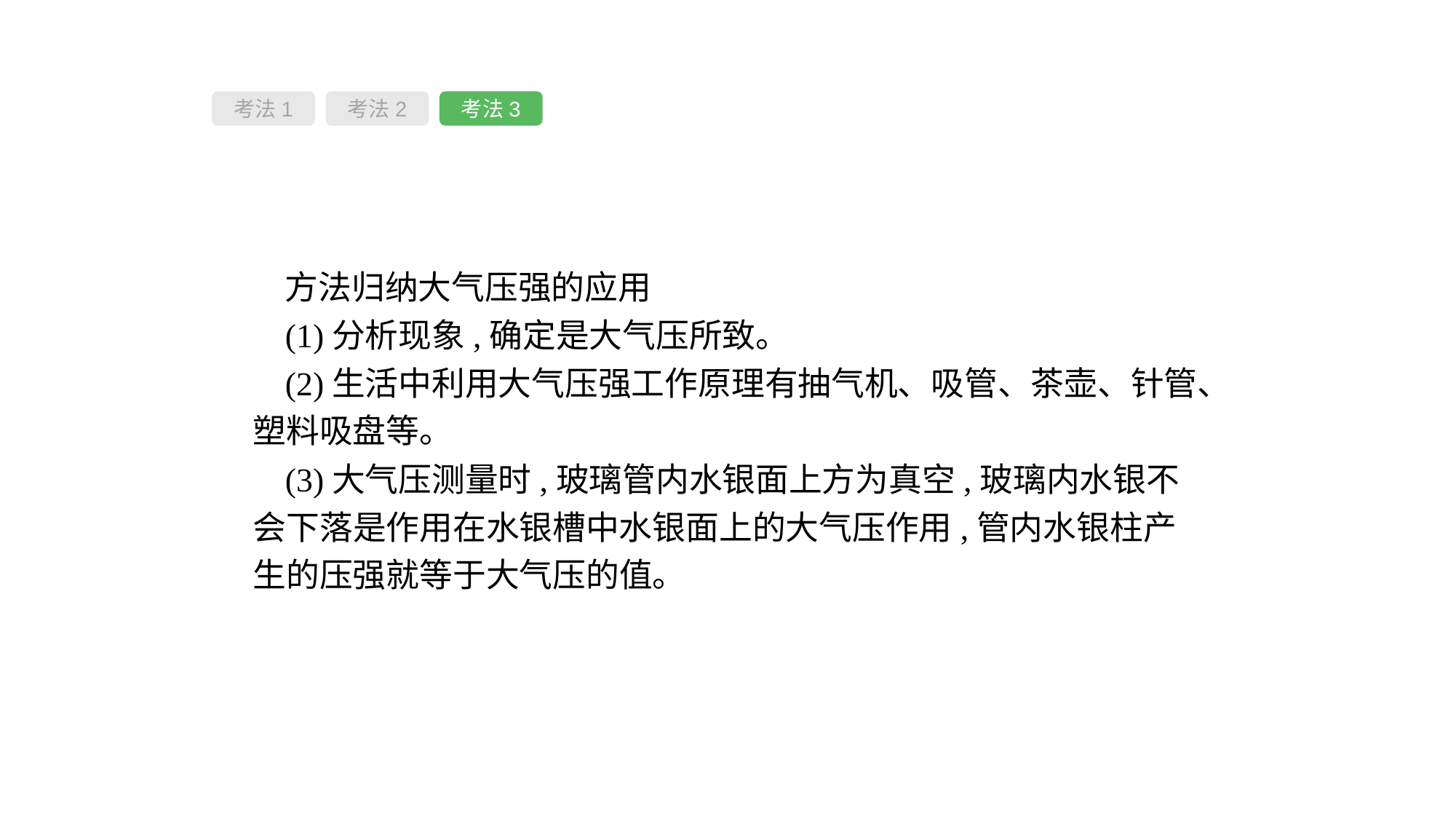

考法1
考法2
考法3
方法归纳大气压强的应用
(1)分析现象,确定是大气压所致。
(2)生活中利用大气压强工作原理有抽气机、吸管、茶壶、针管、塑料吸盘等。
(3)大气压测量时,玻璃管内水银面上方为真空,玻璃内水银不会下落是作用在水银槽中水银面上的大气压作用,管内水银柱产生的压强就等于大气压的值。